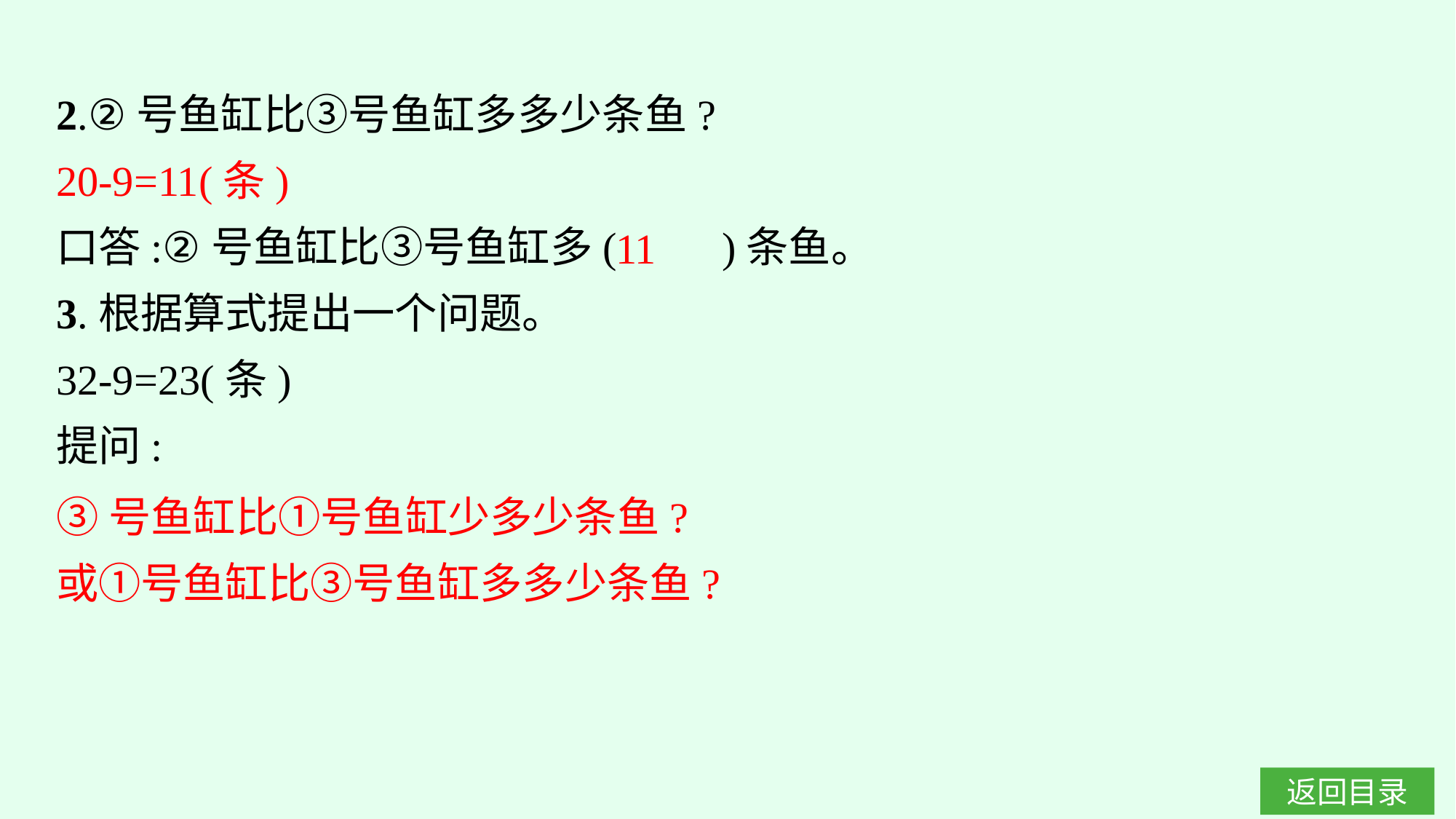

2.②号鱼缸比③号鱼缸多多少条鱼?
20-9=11(条)
口答:②号鱼缸比③号鱼缸多(　　)条鱼。
3.根据算式提出一个问题。
32-9=23(条)
提问:
11
③号鱼缸比①号鱼缸少多少条鱼?
或①号鱼缸比③号鱼缸多多少条鱼?